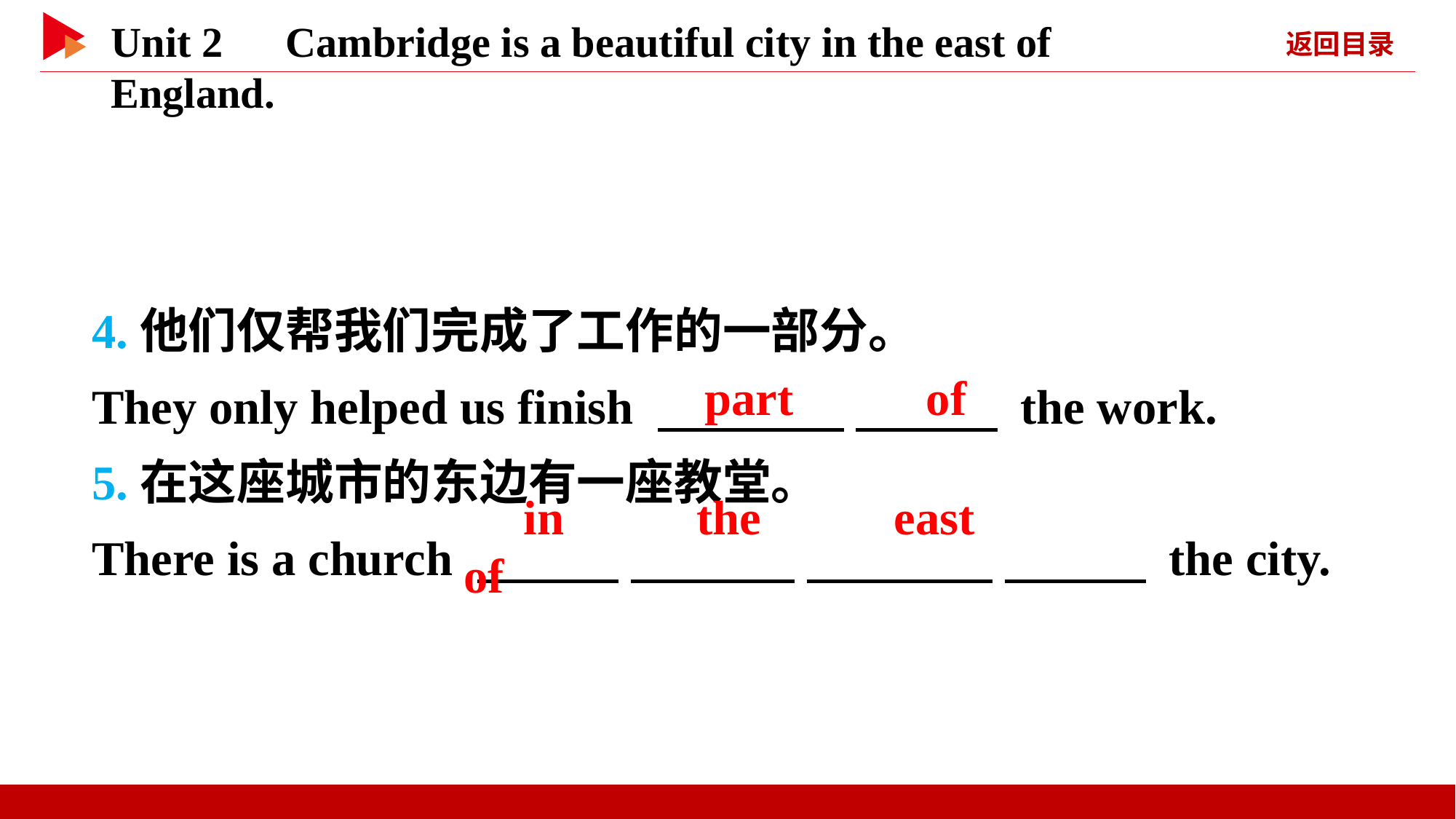

4.他们仅帮我们完成了工作的一部分。
They only helped us finish 　        　 　    　 the work.
5.在这座城市的东边有一座教堂。
There is a church 　    　 　      　 　        　 　    　 the city.
　part　 　of
　in　 　the　 　east　 　of